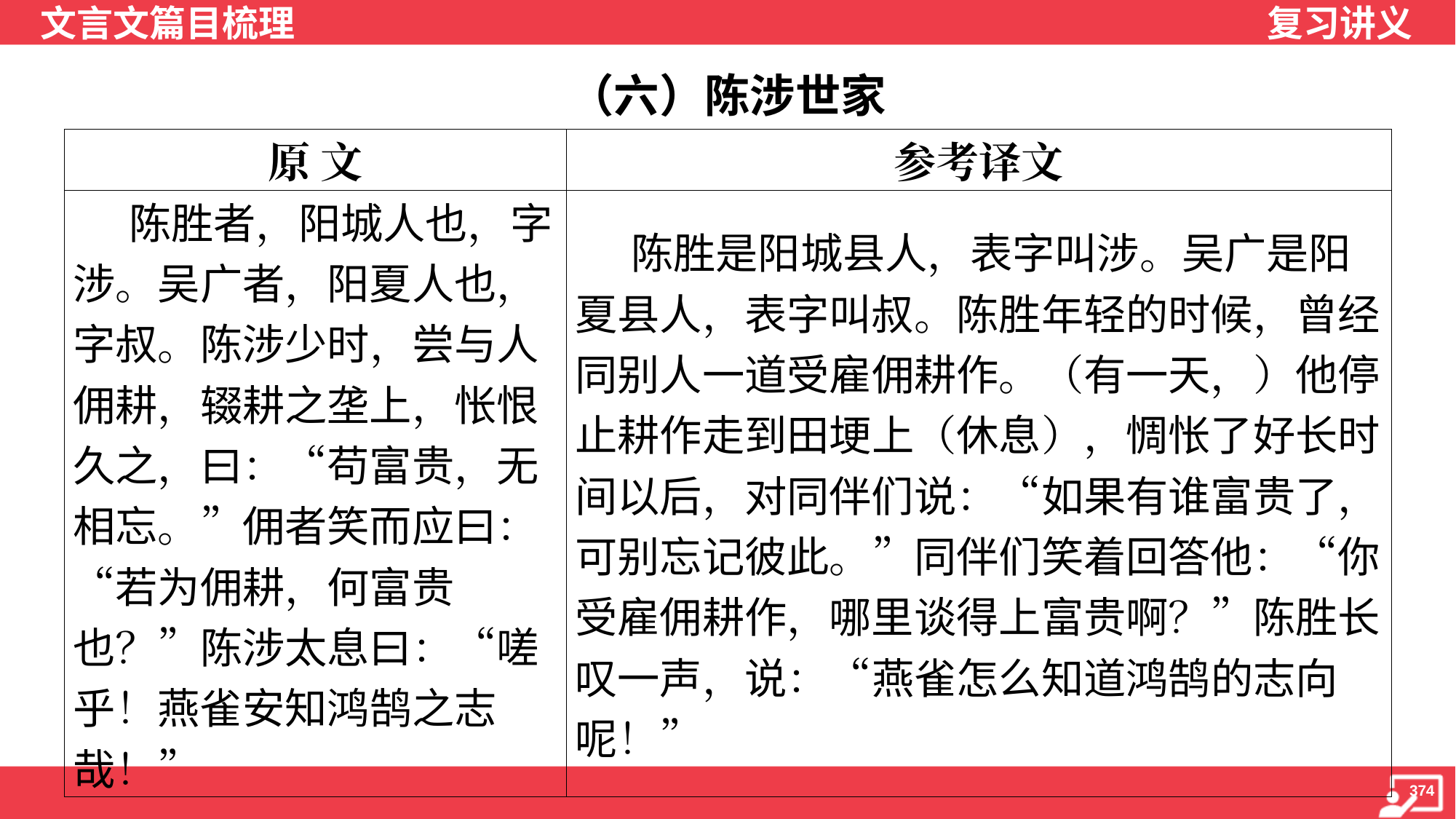

（六）陈涉世家
| 原 文 | 参考译文 |
| --- | --- |
| 陈胜者，阳城人也，字涉。吴广者，阳夏人也，字叔。陈涉少时，尝与人佣耕，辍耕之垄上，怅恨久之，曰：“苟富贵，无相忘。”佣者笑而应曰：“若为佣耕，何富贵也？”陈涉太息曰：“嗟乎！燕雀安知鸿鹄之志哉！” | 陈胜是阳城县人，表字叫涉。吴广是阳夏县人，表字叫叔。陈胜年轻的时候，曾经同别人一道受雇佣耕作。（有一天，）他停止耕作走到田埂上（休息），惆怅了好长时间以后，对同伴们说：“如果有谁富贵了，可别忘记彼此。”同伴们笑着回答他：“你受雇佣耕作，哪里谈得上富贵啊？”陈胜长叹一声，说：“燕雀怎么知道鸿鹄的志向呢！” |